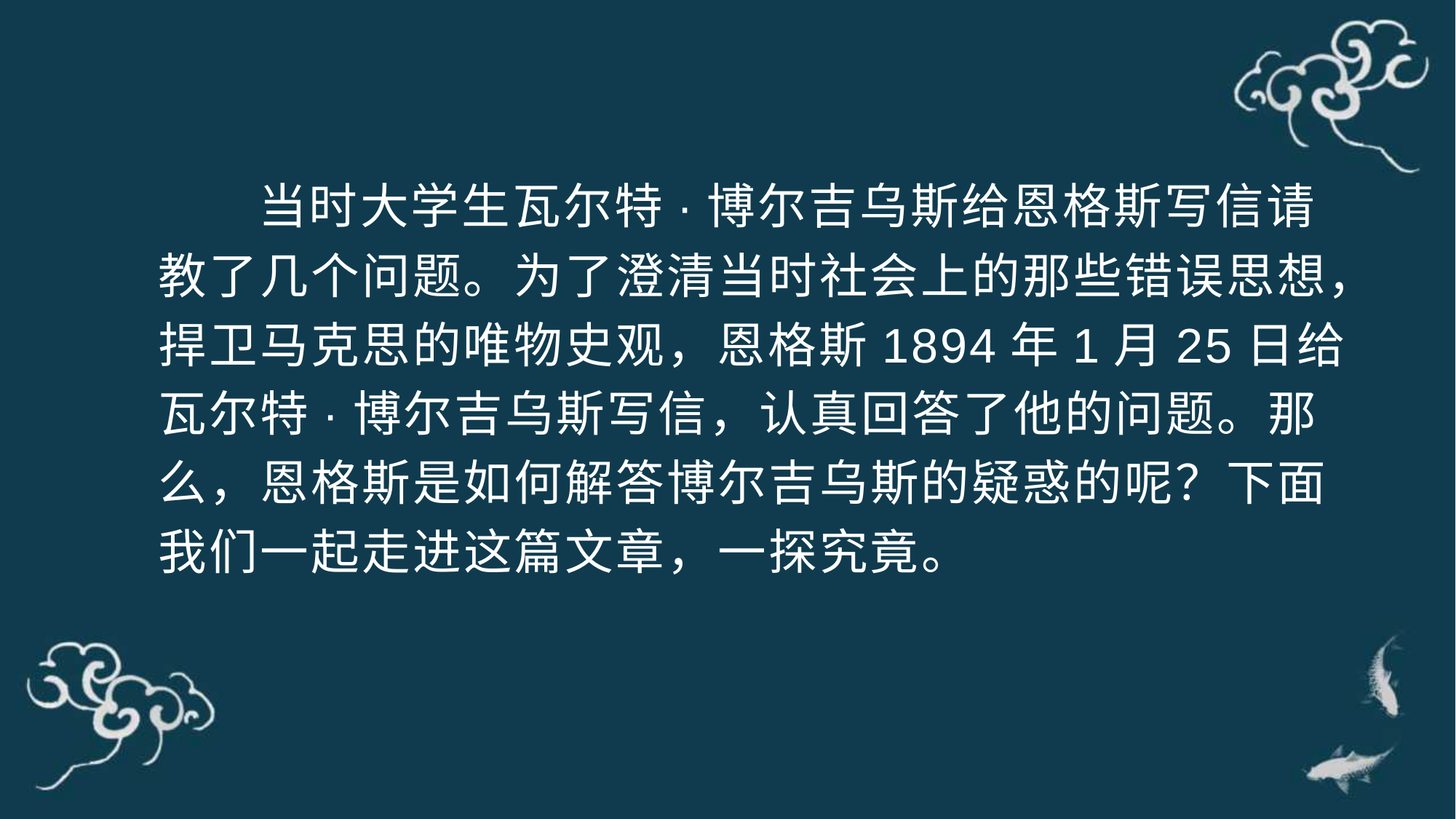

当时大学生瓦尔特·博尔吉乌斯给恩格斯写信请教了几个问题。为了澄清当时社会上的那些错误思想，捍卫马克思的唯物史观，恩格斯1894年1月25日给瓦尔特·博尔吉乌斯写信，认真回答了他的问题。那么，恩格斯是如何解答博尔吉乌斯的疑惑的呢？下面我们一起走进这篇文章，一探究竟。